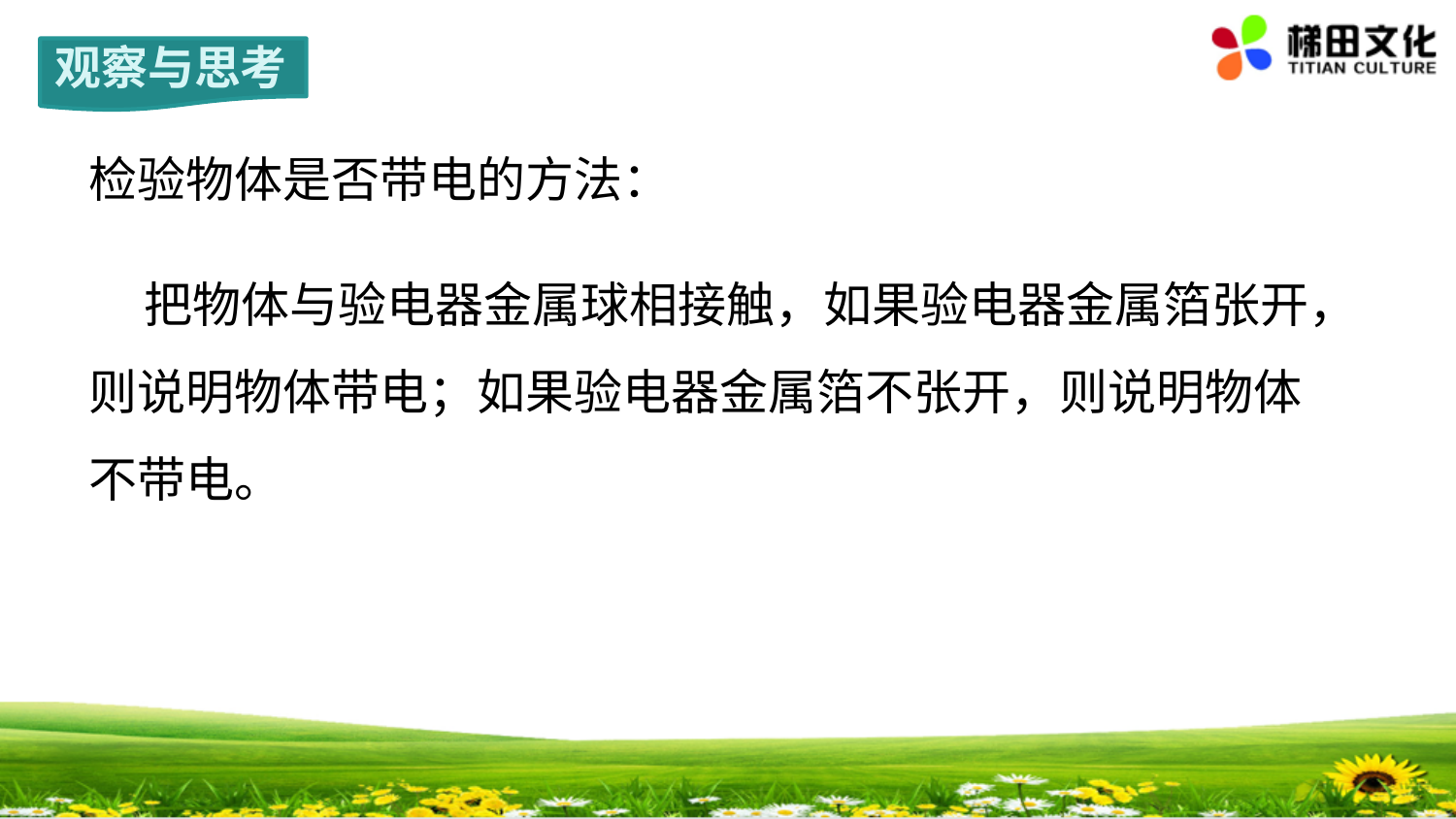

观察与思考

检验物体是否带电的方法：
    把物体与验电器金属球相接触，如果验电器金属箔张开，则说明物体带电；如果验电器金属箔不张开，则说明物体不带电。